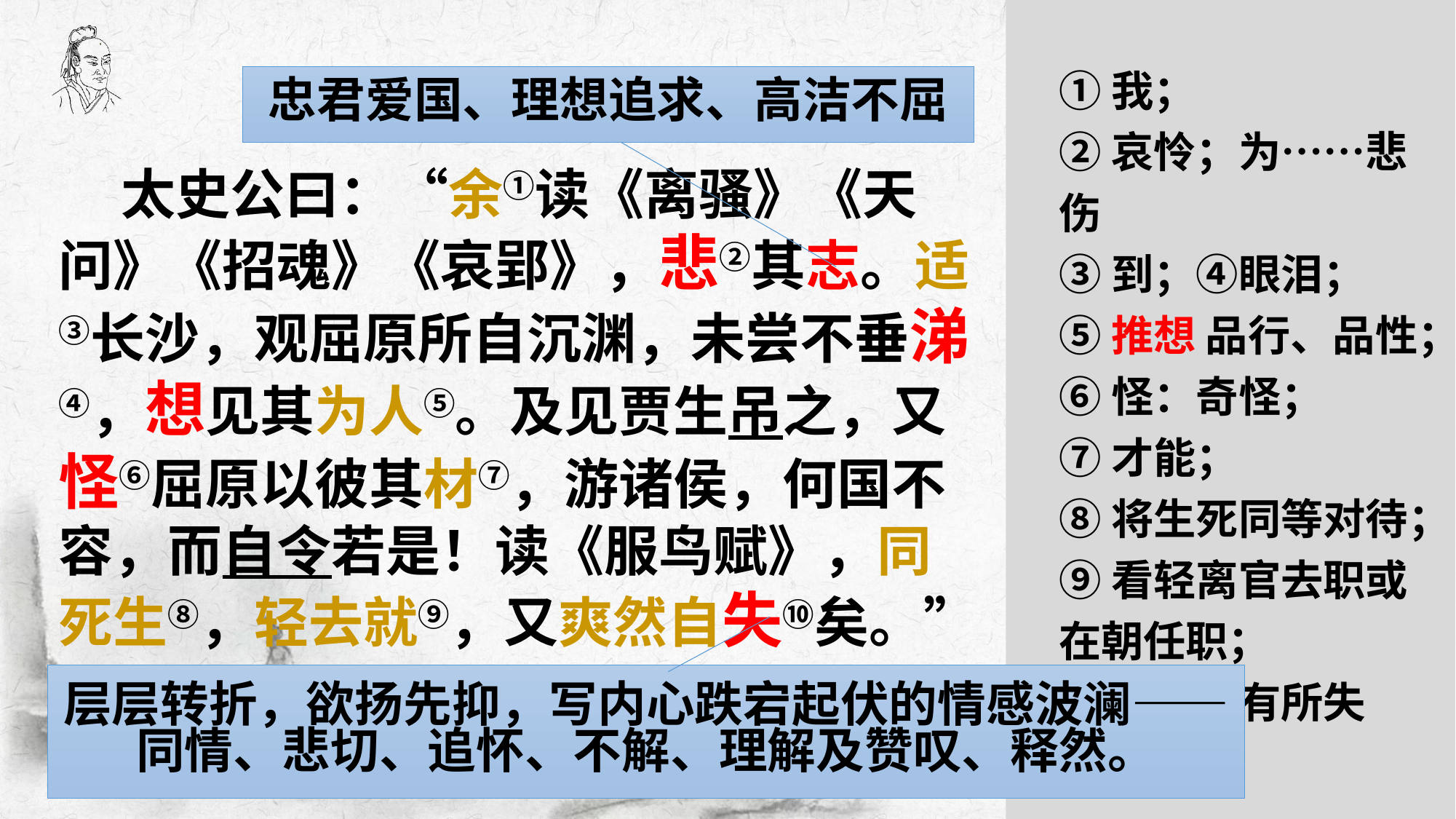

①我；
②哀怜；为……悲伤
③到；④眼泪；
⑤推想 品行、品性；
⑥怪：奇怪；
⑦才能；
⑧将生死同等对待；
⑨看轻离官去职或在朝任职；
⑩茫然若有所失
忠君爱国、理想追求、高洁不屈
    太史公曰：“余①读《离骚》《天问》《招魂》《哀郢》，悲②其志。适③长沙，观屈原所自沉渊，未尝不垂涕④，想见其为人⑤。及见贾生吊之，又怪⑥屈原以彼其材⑦，游诸侯，何国不容，而自令若是！读《服鸟赋》，同死生⑧，轻去就⑨，又爽然自失⑩矣。”
层层转折，欲扬先抑，写内心跌宕起伏的情感波澜——同情、悲切、追怀、不解、理解及赞叹、释然。